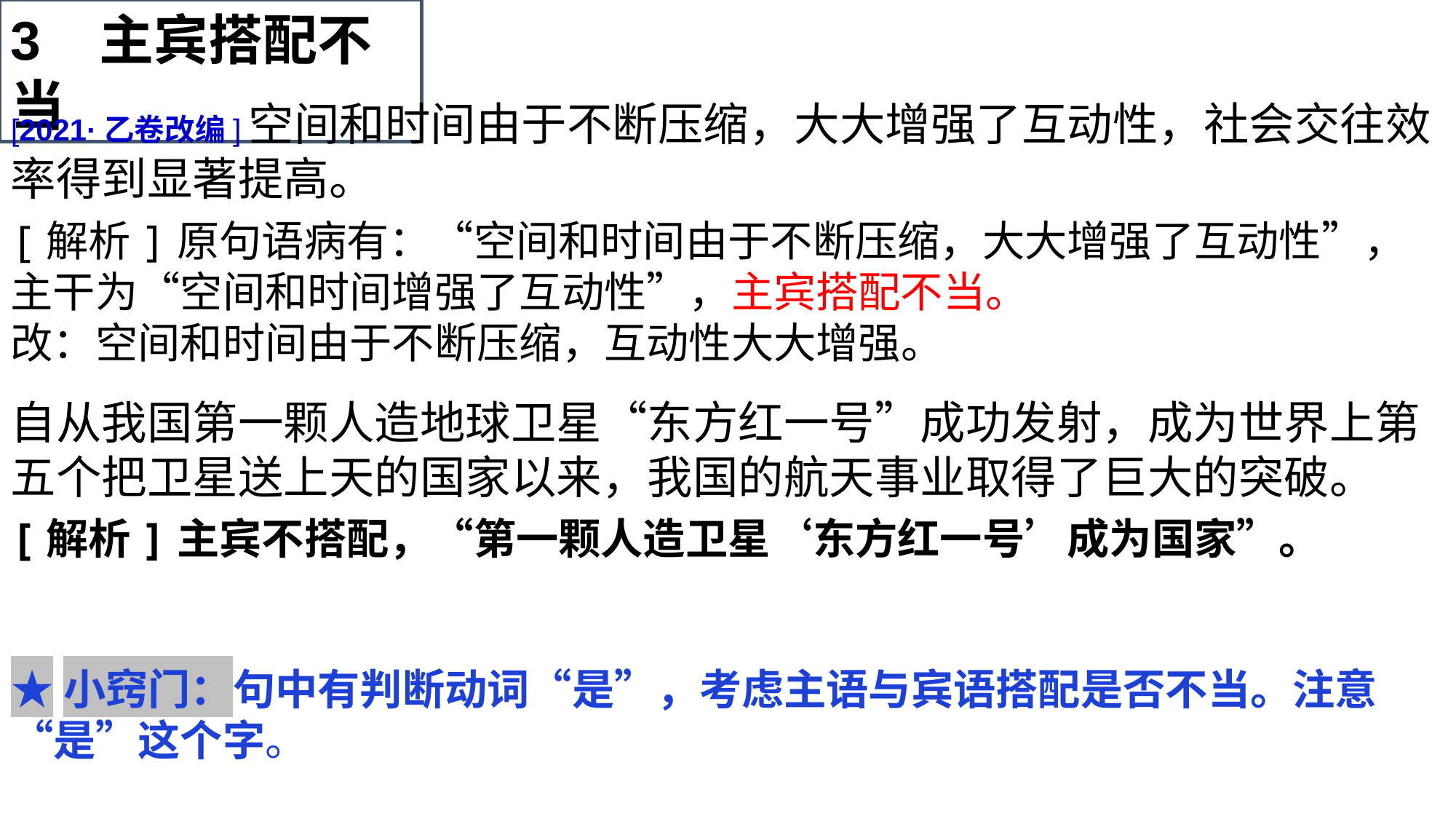

3   主宾搭配不当
[2021·乙卷改编]空间和时间由于不断压缩，大大增强了互动性，社会交往效率得到显著提高。
[解析]原句语病有：“空间和时间由于不断压缩，大大增强了互动性”，主干为“空间和时间增强了互动性”，主宾搭配不当。
改：空间和时间由于不断压缩，互动性大大增强。
自从我国第一颗人造地球卫星“东方红一号”成功发射，成为世界上第五个把卫星送上天的国家以来，我国的航天事业取得了巨大的突破。
[解析]主宾不搭配，“第一颗人造卫星‘东方红一号’成为国家”。
★小窍门：句中有判断动词“是”，考虑主语与宾语搭配是否不当。注意“是”这个字。